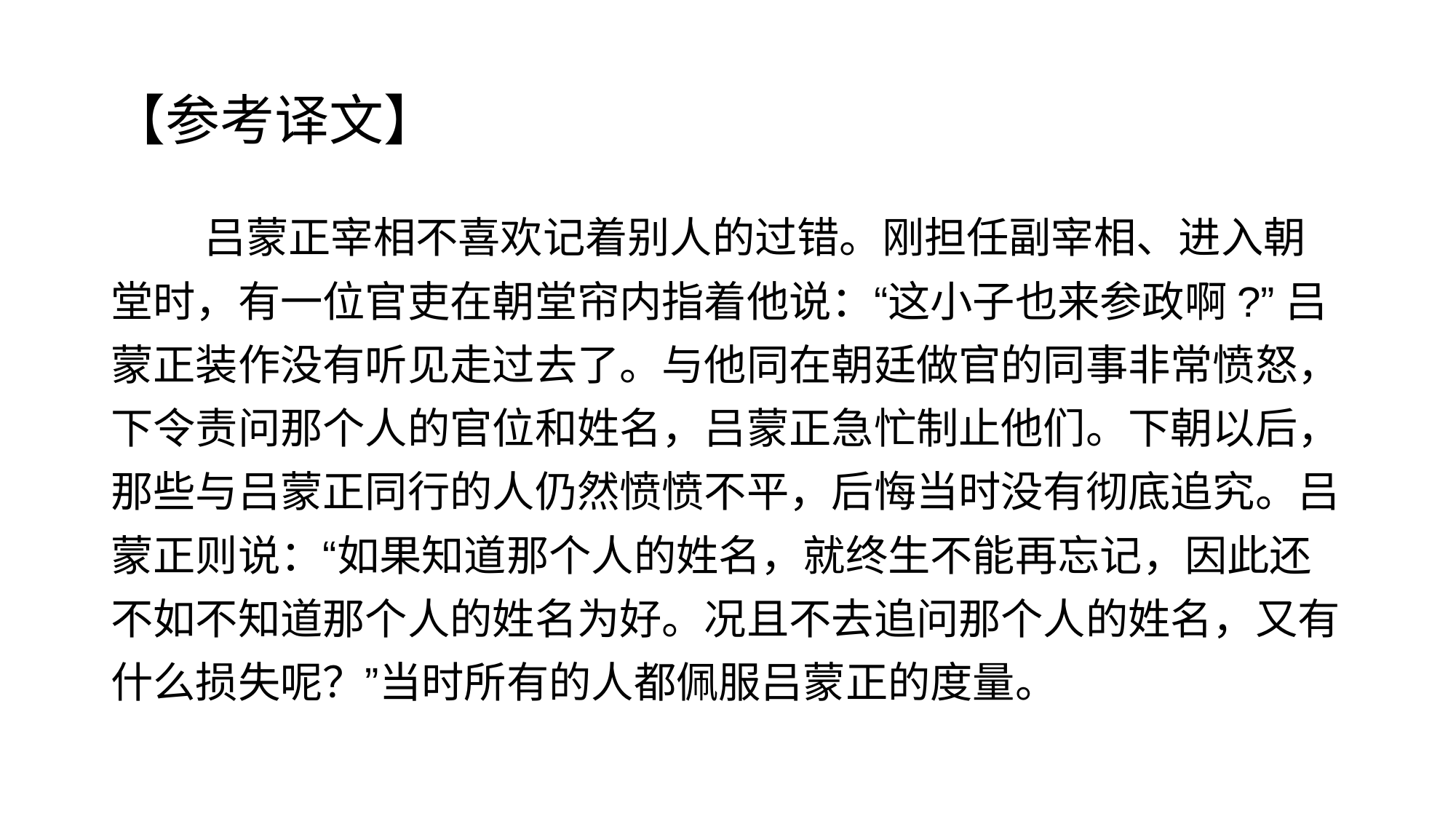

# 【参考译文】
       吕蒙正宰相不喜欢记着别人的过错。刚担任副宰相、进入朝堂时，有一位官吏在朝堂帘内指着他说：“这小子也来参政啊?”吕蒙正装作没有听见走过去了。与他同在朝廷做官的同事非常愤怒，下令责问那个人的官位和姓名，吕蒙正急忙制止他们。下朝以后，那些与吕蒙正同行的人仍然愤愤不平，后悔当时没有彻底追究。吕蒙正则说：“如果知道那个人的姓名，就终生不能再忘记，因此还不如不知道那个人的姓名为好。况且不去追问那个人的姓名，又有什么损失呢？”当时所有的人都佩服吕蒙正的度量。